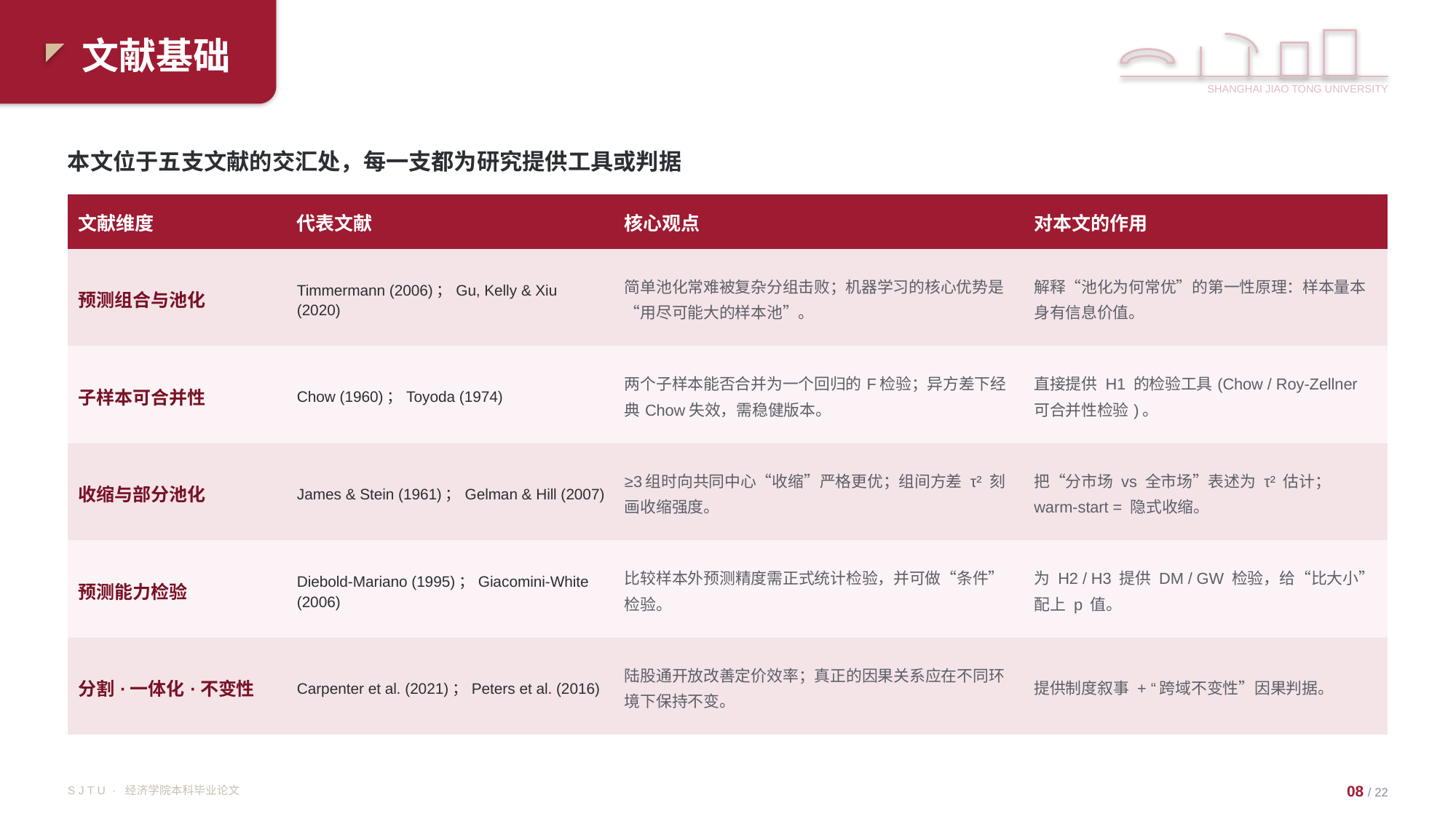

文献基础

SHANGHAI JIAO TONG UNIVERSITY
本文位于五支文献的交汇处，每一支都为研究提供工具或判据
| 文献维度 | 代表文献 | 核心观点 | 对本文的作用 |
| --- | --- | --- | --- |
| 预测组合与池化 | Timmermann (2006)；Gu, Kelly & Xiu (2020) | 简单池化常难被复杂分组击败；机器学习的核心优势是“用尽可能大的样本池”。 | 解释“池化为何常优”的第一性原理：样本量本身有信息价值。 |
| 子样本可合并性 | Chow (1960)；Toyoda (1974) | 两个子样本能否合并为一个回归的F检验；异方差下经典Chow失效，需稳健版本。 | 直接提供 H1 的检验工具(Chow / Roy-Zellner 可合并性检验)。 |
| 收缩与部分池化 | James & Stein (1961)；Gelman & Hill (2007) | ≥3组时向共同中心“收缩”严格更优；组间方差 τ² 刻画收缩强度。 | 把“分市场 vs 全市场”表述为 τ² 估计；warm-start = 隐式收缩。 |
| 预测能力检验 | Diebold-Mariano (1995)；Giacomini-White (2006) | 比较样本外预测精度需正式统计检验，并可做“条件”检验。 | 为 H2 / H3 提供 DM / GW 检验，给“比大小”配上 p 值。 |
| 分割·一体化·不变性 | Carpenter et al. (2021)；Peters et al. (2016) | 陆股通开放改善定价效率；真正的因果关系应在不同环境下保持不变。 | 提供制度叙事 + “跨域不变性”因果判据。 |
S J T U  ·  经济学院本科毕业论文
08 / 22